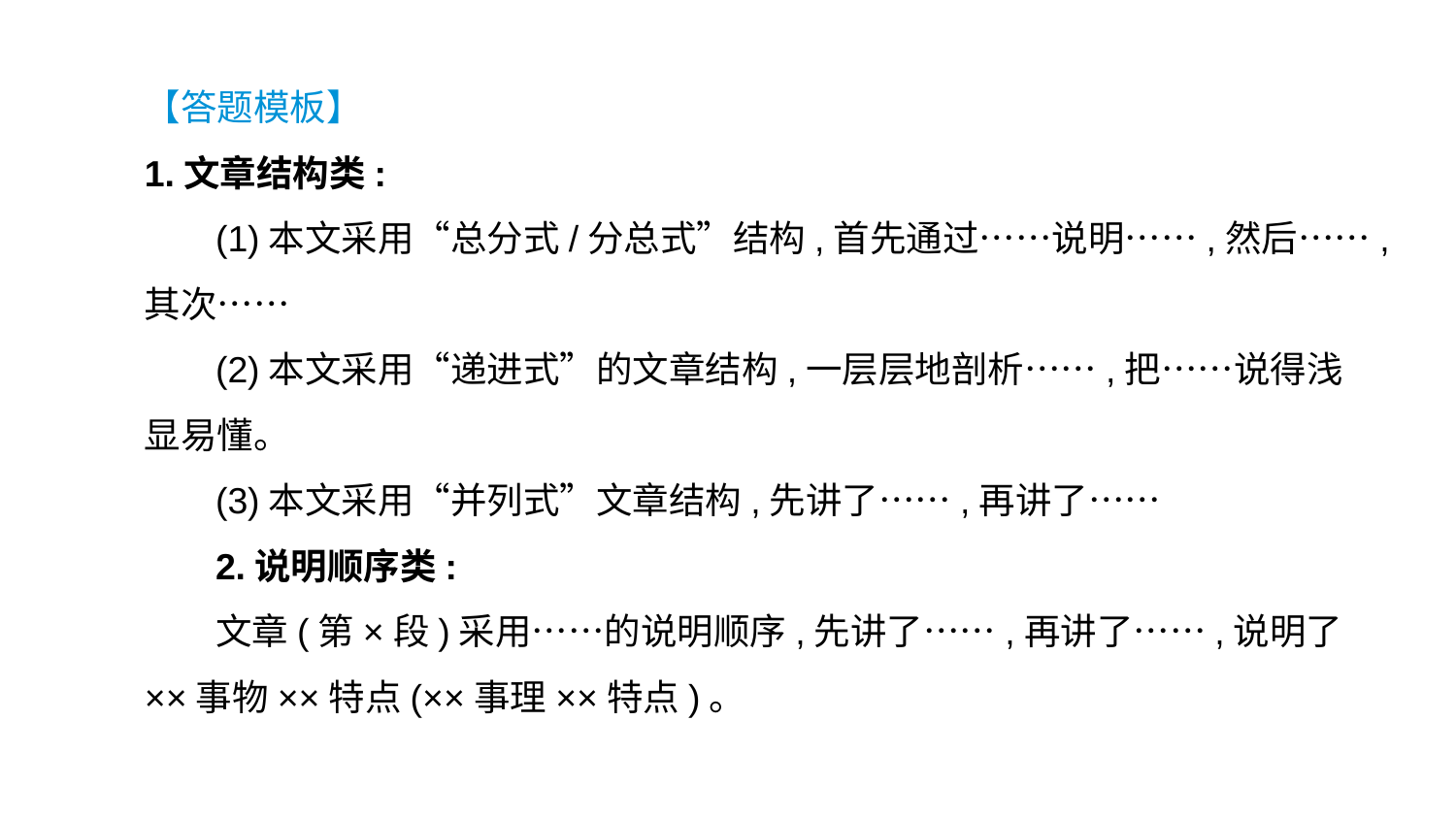

【答题模板】
1.文章结构类:
(1)本文采用“总分式/分总式”结构,首先通过……说明……,然后……,其次……
(2)本文采用“递进式”的文章结构,一层层地剖析……,把……说得浅显易懂。
(3)本文采用“并列式”文章结构,先讲了……,再讲了……
2.说明顺序类:
文章(第×段)采用……的说明顺序,先讲了……,再讲了……,说明了××事物××特点(××事理××特点)。